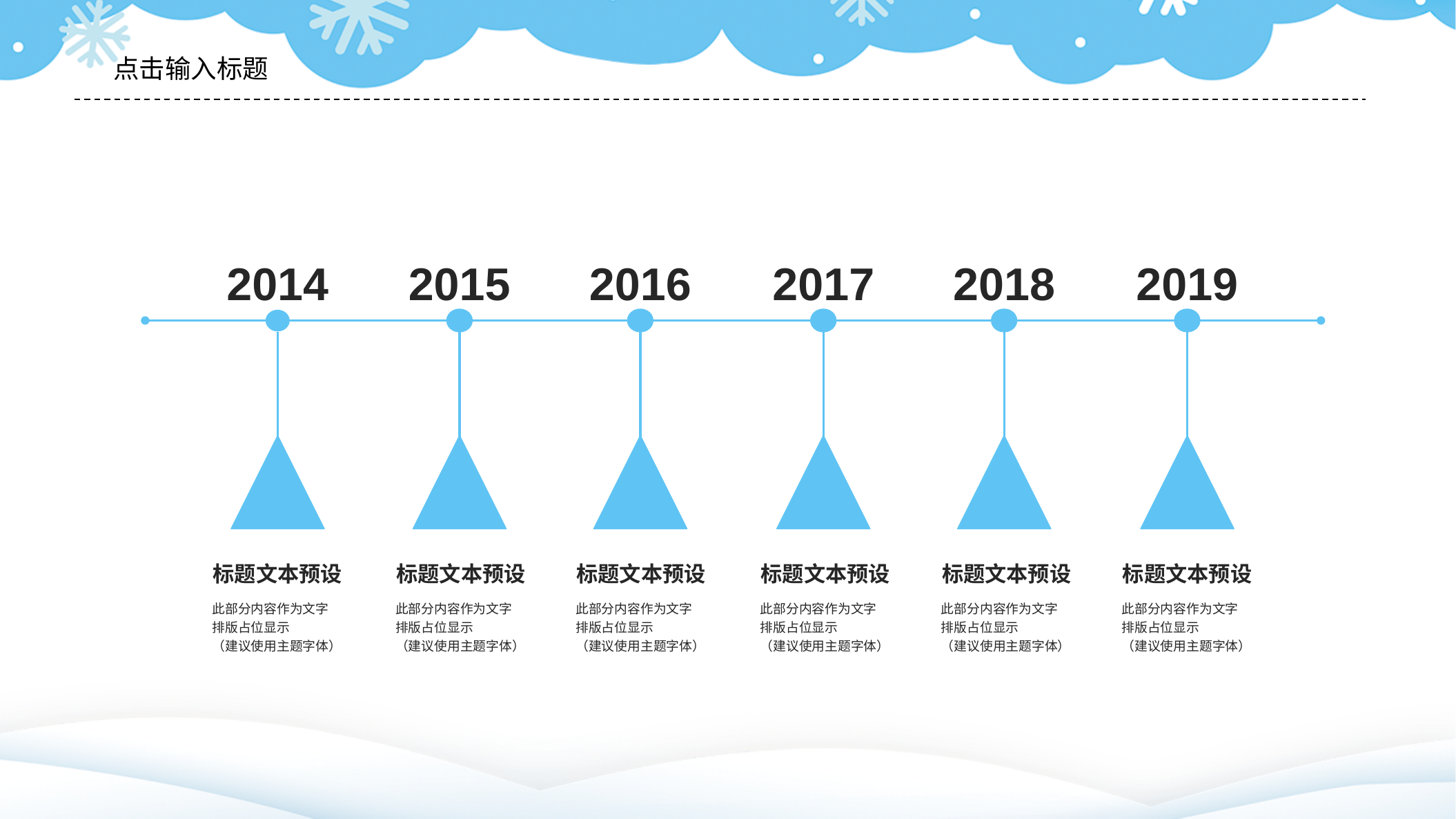

#
2014
2015
2016
2017
2018
2019

标题文本预设
标题文本预设
标题文本预设
标题文本预设
标题文本预设
标题文本预设
此部分内容作为文字
排版占位显示
（建议使用主题字体）
此部分内容作为文字
排版占位显示
（建议使用主题字体）
此部分内容作为文字
排版占位显示
（建议使用主题字体）
此部分内容作为文字
排版占位显示
（建议使用主题字体）
此部分内容作为文字
排版占位显示
（建议使用主题字体）
此部分内容作为文字
排版占位显示
（建议使用主题字体）